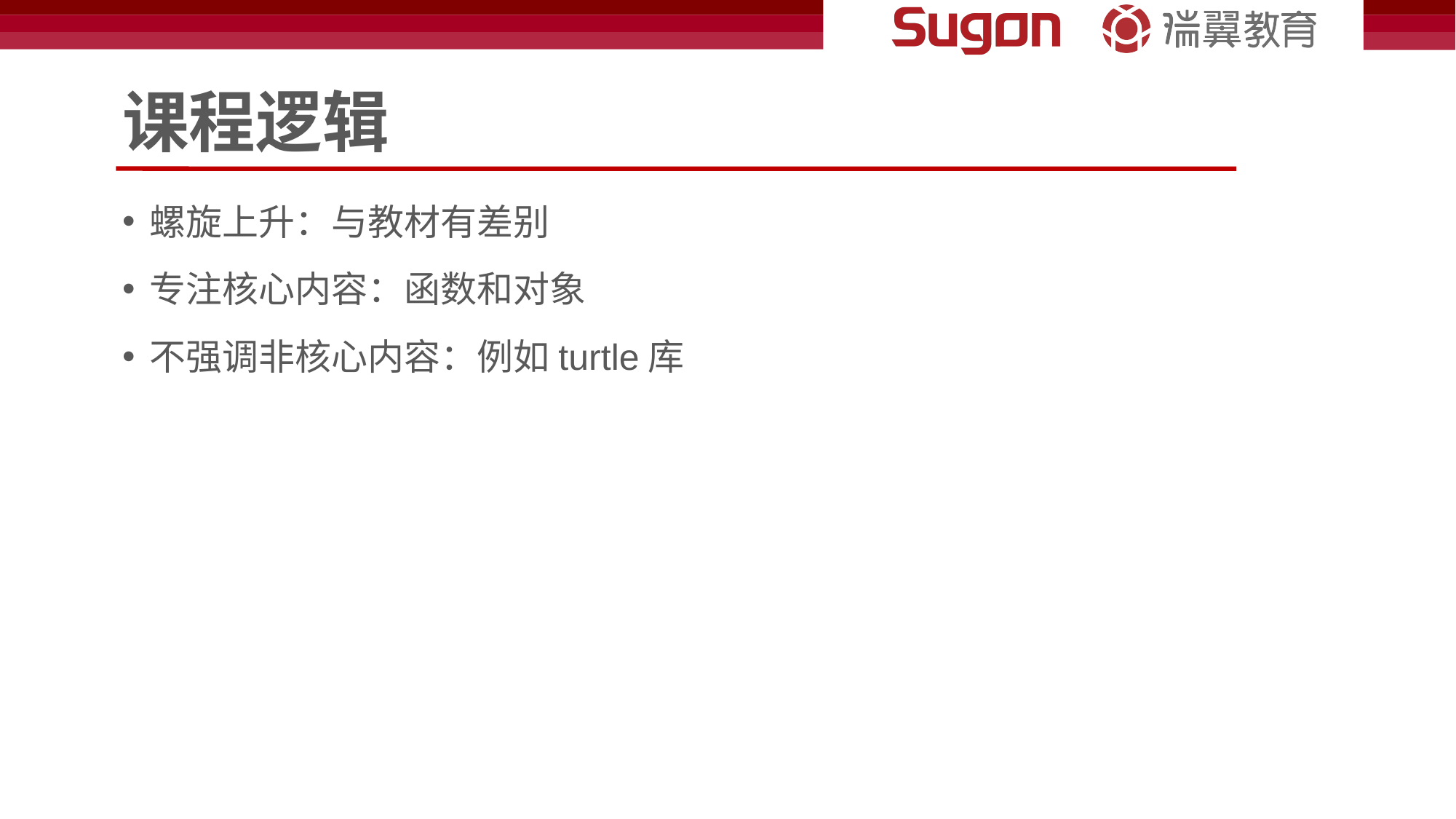

# 课程逻辑
螺旋上升：与教材有差别
专注核心内容：函数和对象
不强调非核心内容：例如turtle库